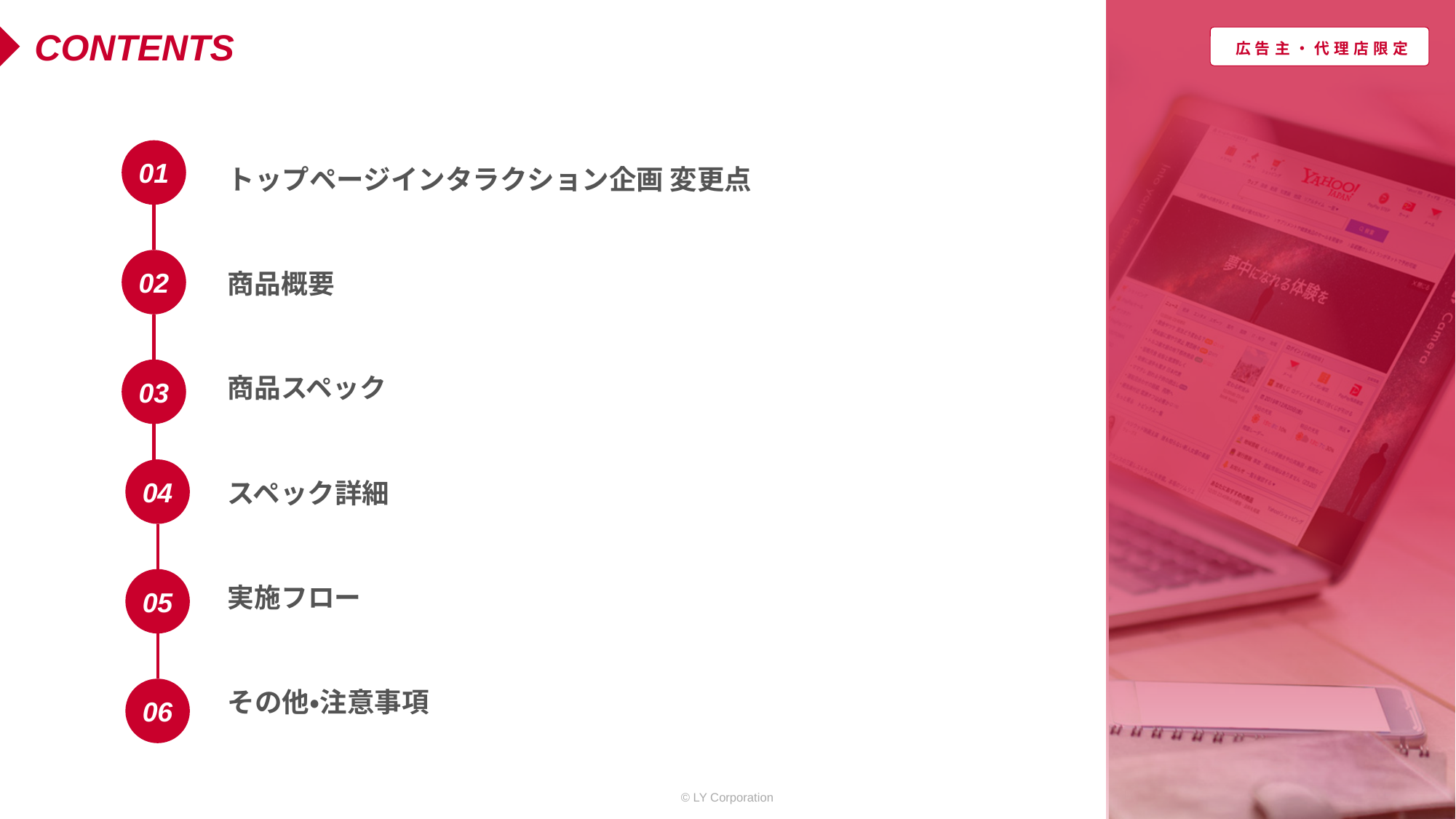

トップページインタラクション企画 変更点
商品概要
商品スペック
スペック詳細
実施フロー
その他・注意事項